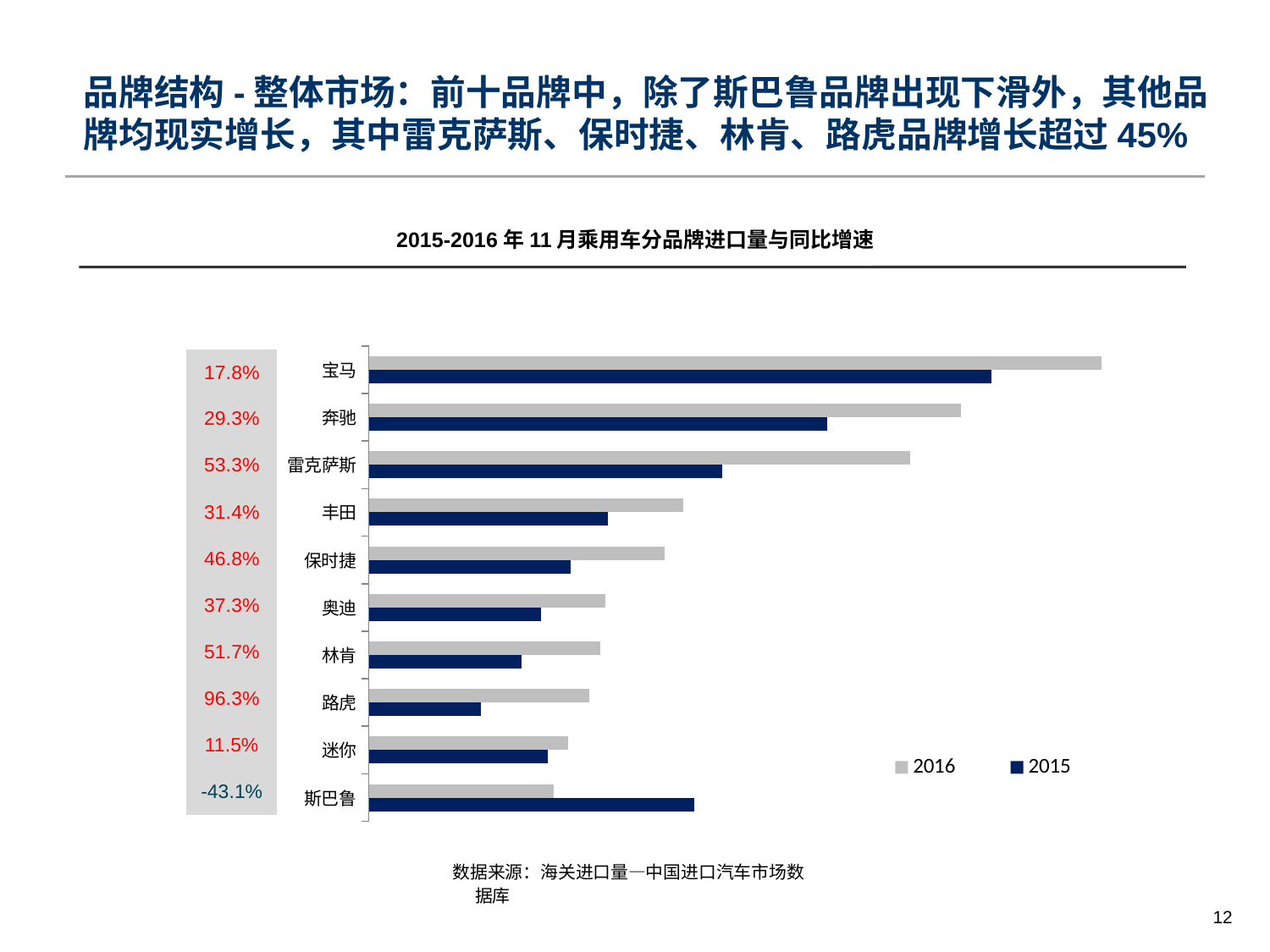

品牌结构-整体市场：前十品牌中，除了斯巴鲁品牌出现下滑外，其他品牌均现实增长，其中雷克萨斯、保时捷、林肯、路虎品牌增长超过45%
2015-2016年11月乘用车分品牌进口量与同比增速

### Chart

| Category | 2015 | 2016 |
|---|---|---|
| 斯巴鲁 | 6908.0 | 3933.0 |
| 迷你 | 3798.0 | 4235.0 |
| 路虎 | 2389.0 | 4689.0 |
| 林肯 | 3237.0 | 4911.0 |
| 奥迪 | 3658.0 | 5024.0 |
| 保时捷 | 4285.0 | 6292.0 |
| 丰田 | 5080.0 | 6674.0 |
| 雷克萨斯 | 7504.0 | 11502.0 |
| 奔驰 | 9735.0 | 12586.0 |
| 宝马 | 13221.0 | 15571.0 |
| 17.8% |
| --- |
| 29.3% |
| 53.3% |
| 31.4% |
| 46.8% |
| 37.3% |
| 51.7% |
| 96.3% |
| 11.5% |
| -43.1% |
数据来源：海关进口量—中国进口汽车市场数据库